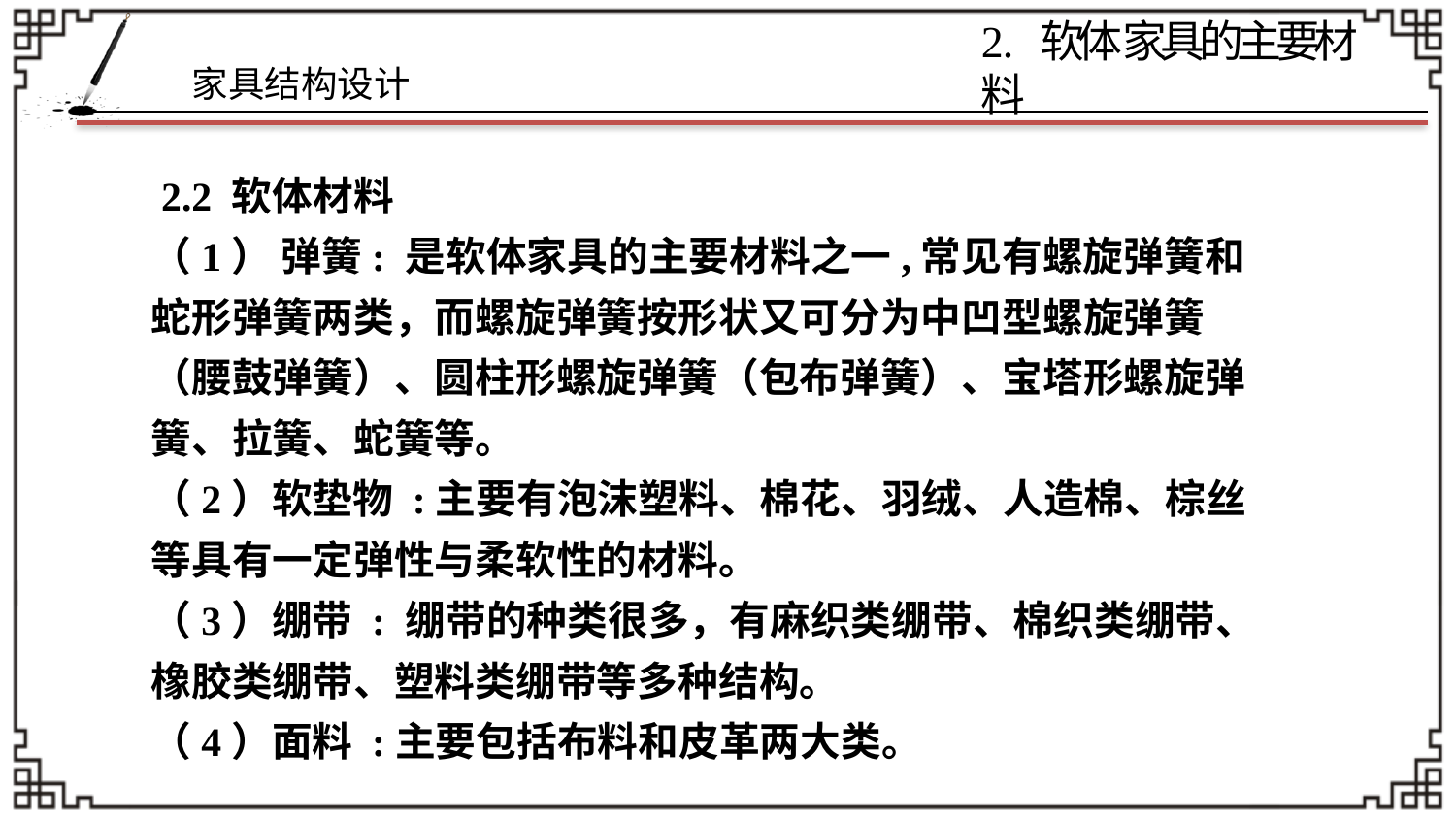

2 .   软体家具的主要材料
 2.2 软体材料
（1） 弹簧: 是软体家具的主要材料之一,常见有螺旋弹簧和蛇形弹簧两类，而螺旋弹簧按形状又可分为中凹型螺旋弹簧（腰鼓弹簧）、圆柱形螺旋弹簧（包布弹簧）、宝塔形螺旋弹簧、拉簧、蛇簧等。
（2）软垫物 :主要有泡沫塑料、棉花、羽绒、人造棉、棕丝等具有一定弹性与柔软性的材料。
（3）绷带 : 绷带的种类很多，有麻织类绷带、棉织类绷带、橡胶类绷带、塑料类绷带等多种结构。
（4）面料 :主要包括布料和皮革两大类。